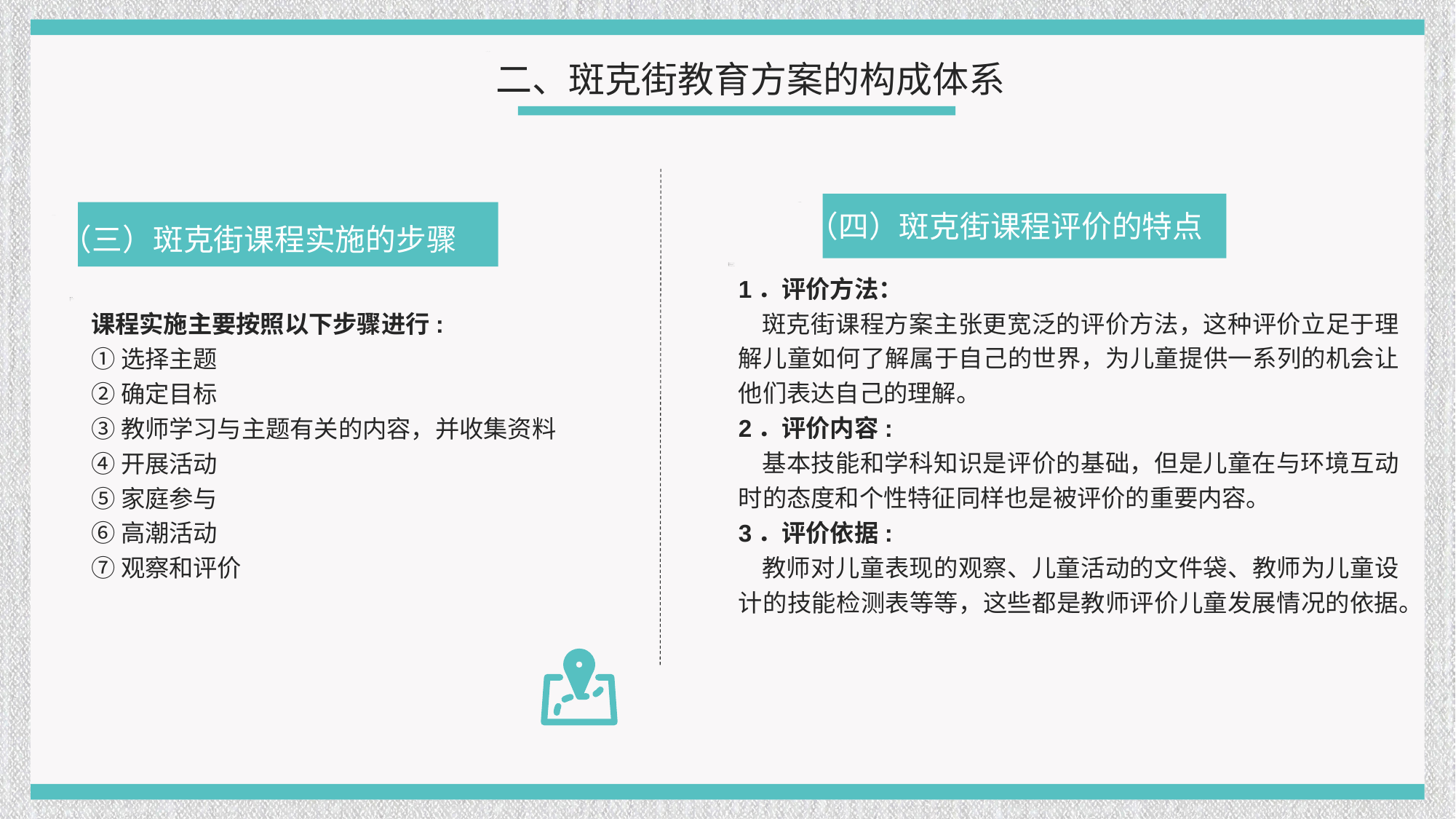

二、斑克街教育方案的构成体系

（四）斑克街课程评价的特点
（三）斑克街课程实施的步骤
1．评价方法：
   斑克街课程方案主张更宽泛的评价方法，这种评价立足于理解儿童如何了解属于自己的世界，为儿童提供一系列的机会让他们表达自己的理解。
2．评价内容:
   基本技能和学科知识是评价的基础，但是儿童在与环境互动时的态度和个性特征同样也是被评价的重要内容。
3．评价依据:
   教师对儿童表现的观察、儿童活动的文件袋、教师为儿童设计的技能检测表等等，这些都是教师评价儿童发展情况的依据。
 课程实施主要按照以下步骤进行:
  ①选择主题
  ②确定目标
  ③教师学习与主题有关的内容，并收集资料
  ④开展活动
  ⑤家庭参与
  ⑥高潮活动
  ⑦观察和评价